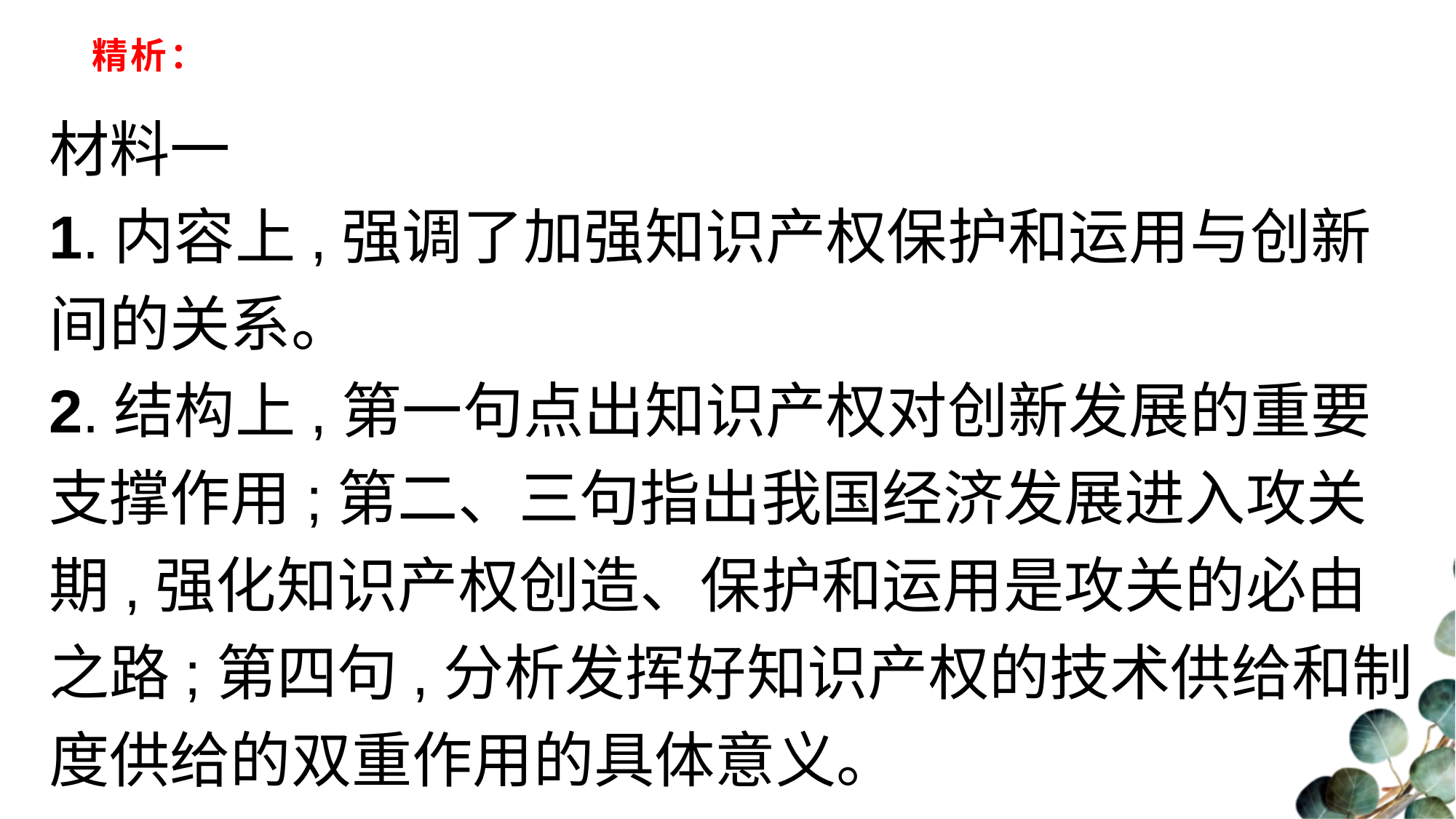

# 精析：
材料一
1.内容上,强调了加强知识产权保护和运用与创新间的关系。
2.结构上,第一句点出知识产权对创新发展的重要支撑作用;第二、三句指出我国经济发展进入攻关期,强化知识产权创造、保护和运用是攻关的必由之路;第四句,分析发挥好知识产权的技术供给和制度供给的双重作用的具体意义。